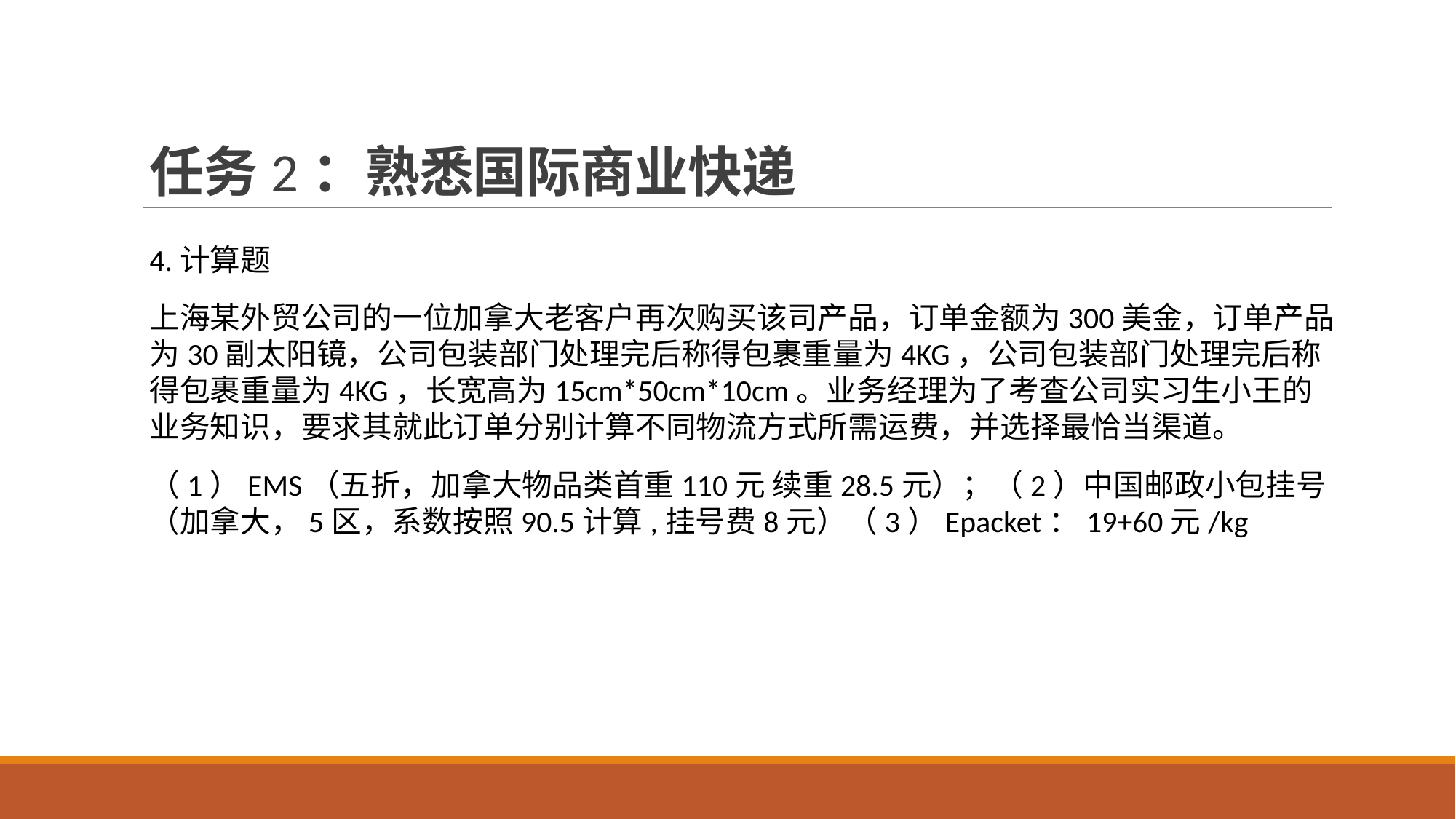

任务2：熟悉国际商业快递
4.计算题
上海某外贸公司的一位加拿大老客户再次购买该司产品，订单金额为300美金，订单产品为30副太阳镜，公司包装部门处理完后称得包裹重量为4KG，公司包装部门处理完后称得包裹重量为4KG，长宽高为15cm*50cm*10cm。业务经理为了考查公司实习生小王的业务知识，要求其就此订单分别计算不同物流方式所需运费，并选择最恰当渠道。
（1）EMS（五折，加拿大物品类首重110元 续重28.5元）；（2）中国邮政小包挂号（加拿大，5区，系数按照90.5计算,挂号费8元）（3）Epacket：19+60元/kg